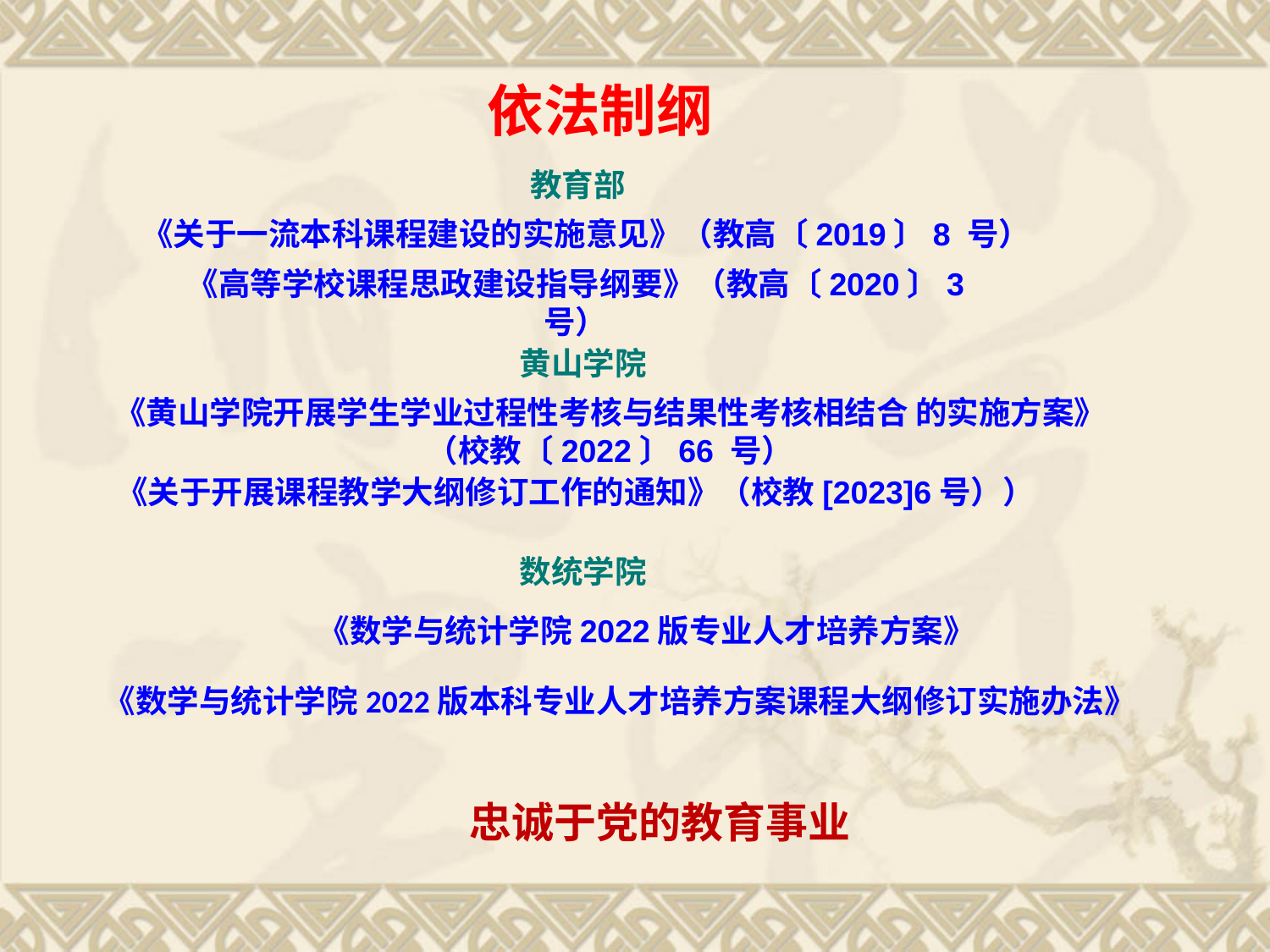

# 依法制纲
教育部
《关于一流本科课程建设的实施意见》（教高〔2019〕8 号）
《高等学校课程思政建设指导纲要》（教高〔2020〕3 号）
黄山学院
《黄山学院开展学生学业过程性考核与结果性考核相结合 的实施方案》（校教〔2022〕66 号）
《关于开展课程教学大纲修订工作的通知》（校教[2023]6号））
数统学院
《数学与统计学院2022版专业人才培养方案》
《数学与统计学院2022版本科专业人才培养方案课程大纲修订实施办法》
忠诚于党的教育事业